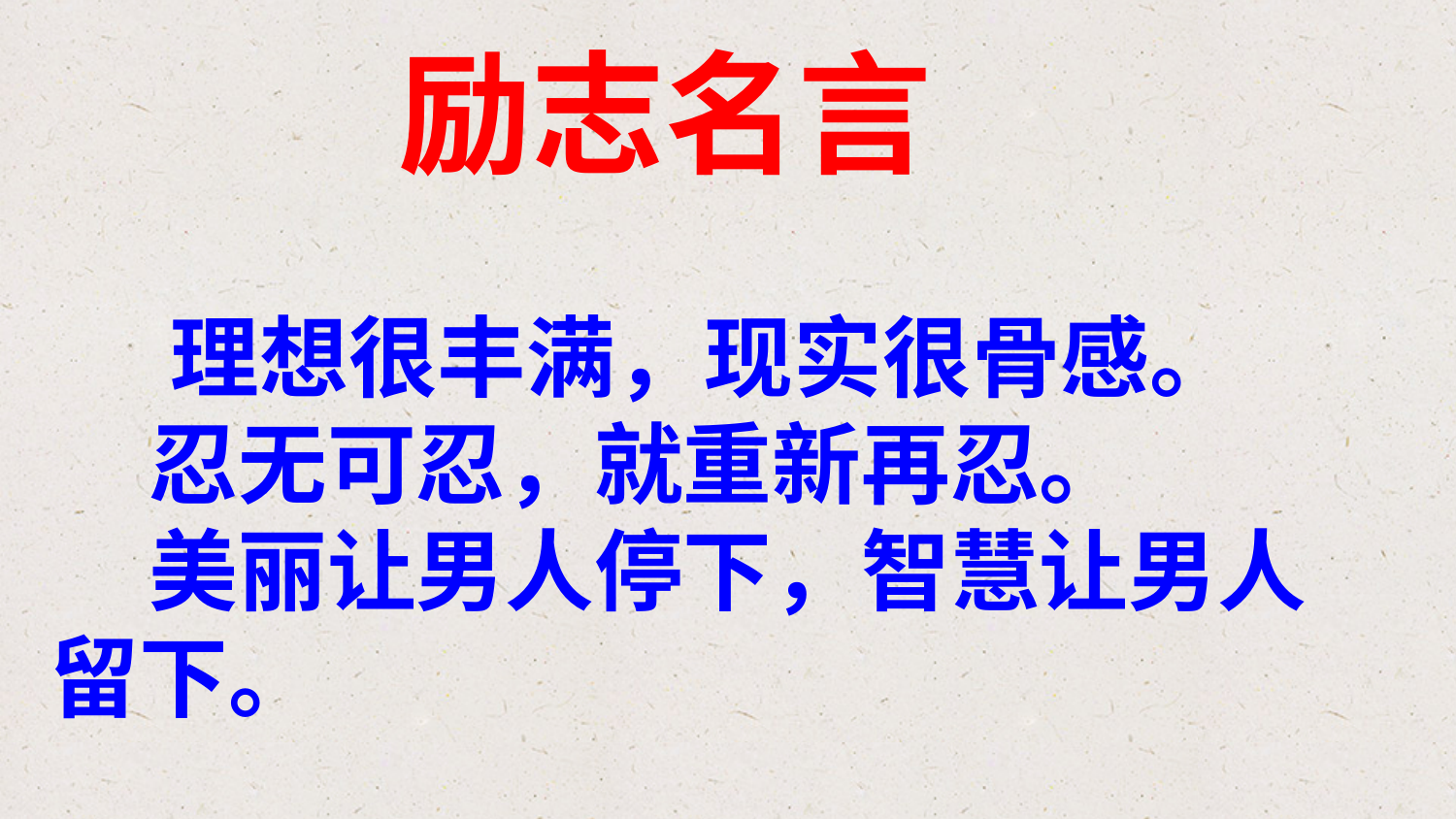

励志名言

    理想很丰满，现实很骨感。
    忍无可忍，就重新再忍。
    美丽让男人停下，智慧让男人留下。